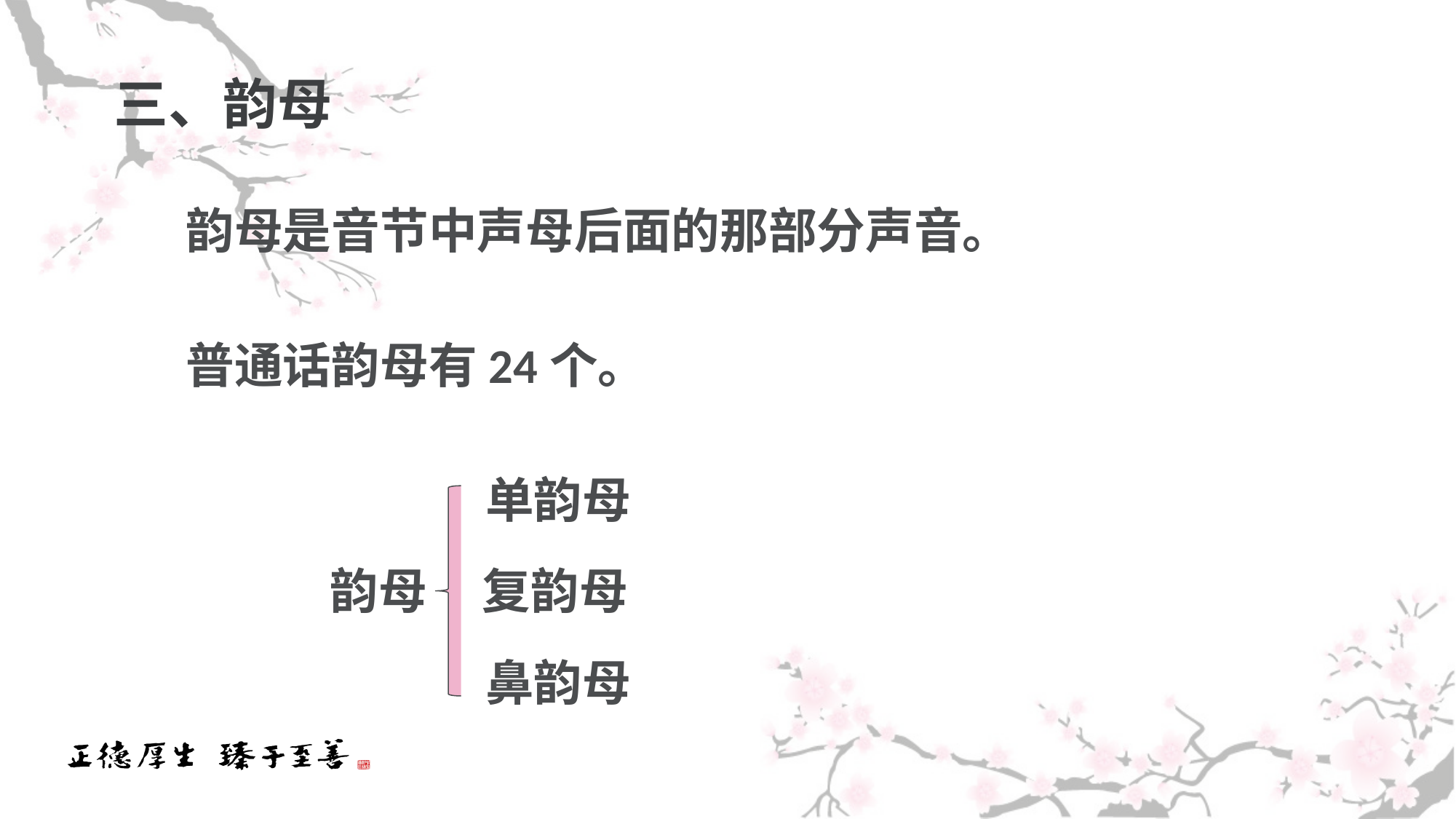

# 三、韵母
        韵母是音节中声母后面的那部分声音。

        普通话韵母有24个。

                                   单韵母
                     韵母     复韵母
                                   鼻韵母